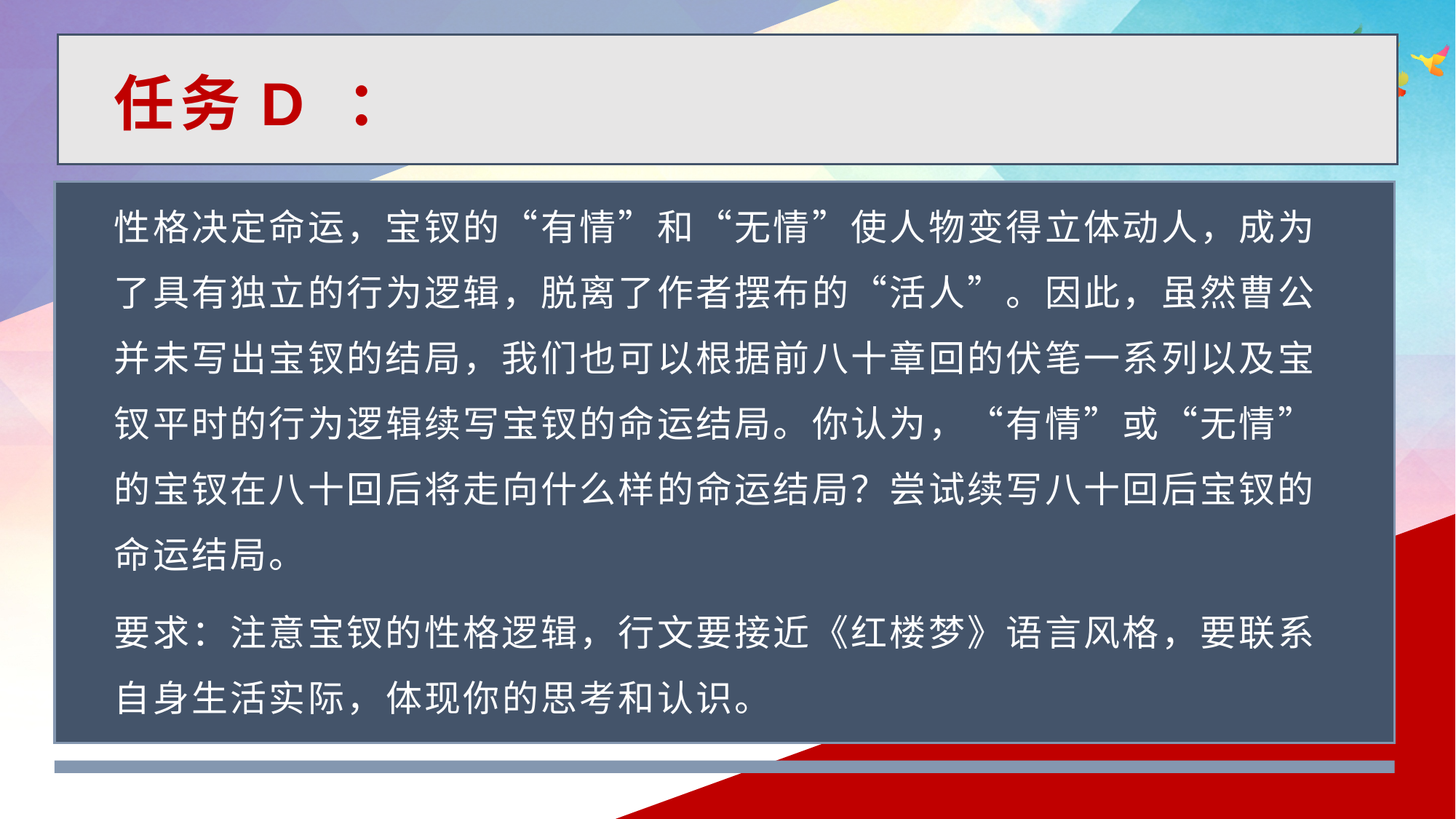

任务D ：

性格决定命运，宝钗的“有情”和“无情”使人物变得立体动人，成为了具有独立的行为逻辑，脱离了作者摆布的“活人”。因此，虽然曹公并未写出宝钗的结局，我们也可以根据前八十章回的伏笔一系列以及宝钗平时的行为逻辑续写宝钗的命运结局。你认为，“有情”或“无情”的宝钗在八十回后将走向什么样的命运结局？尝试续写八十回后宝钗的命运结局。
要求：注意宝钗的性格逻辑，行文要接近《红楼梦》语言风格，要联系自身生活实际，体现你的思考和认识。